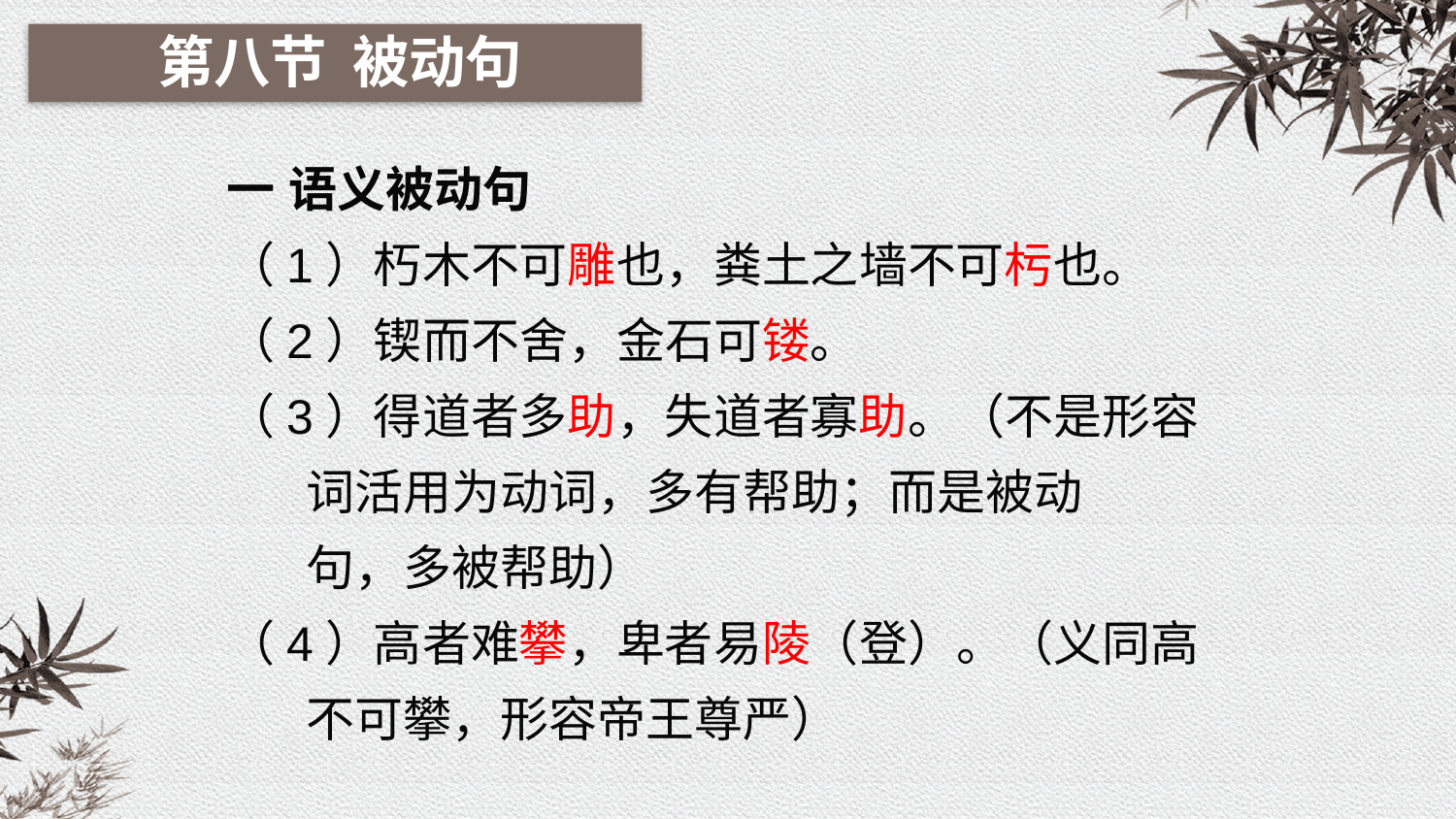

第八节  被动句

一 语义被动句
（1）朽木不可雕也，粪土之墙不可杇也。
（2）锲而不舍，金石可镂。
（3）得道者多助，失道者寡助。（不是形容
     词活用为动词，多有帮助；而是被动
     句，多被帮助）
（4）高者难攀，卑者易陵（登）。（义同高
     不可攀，形容帝王尊严）